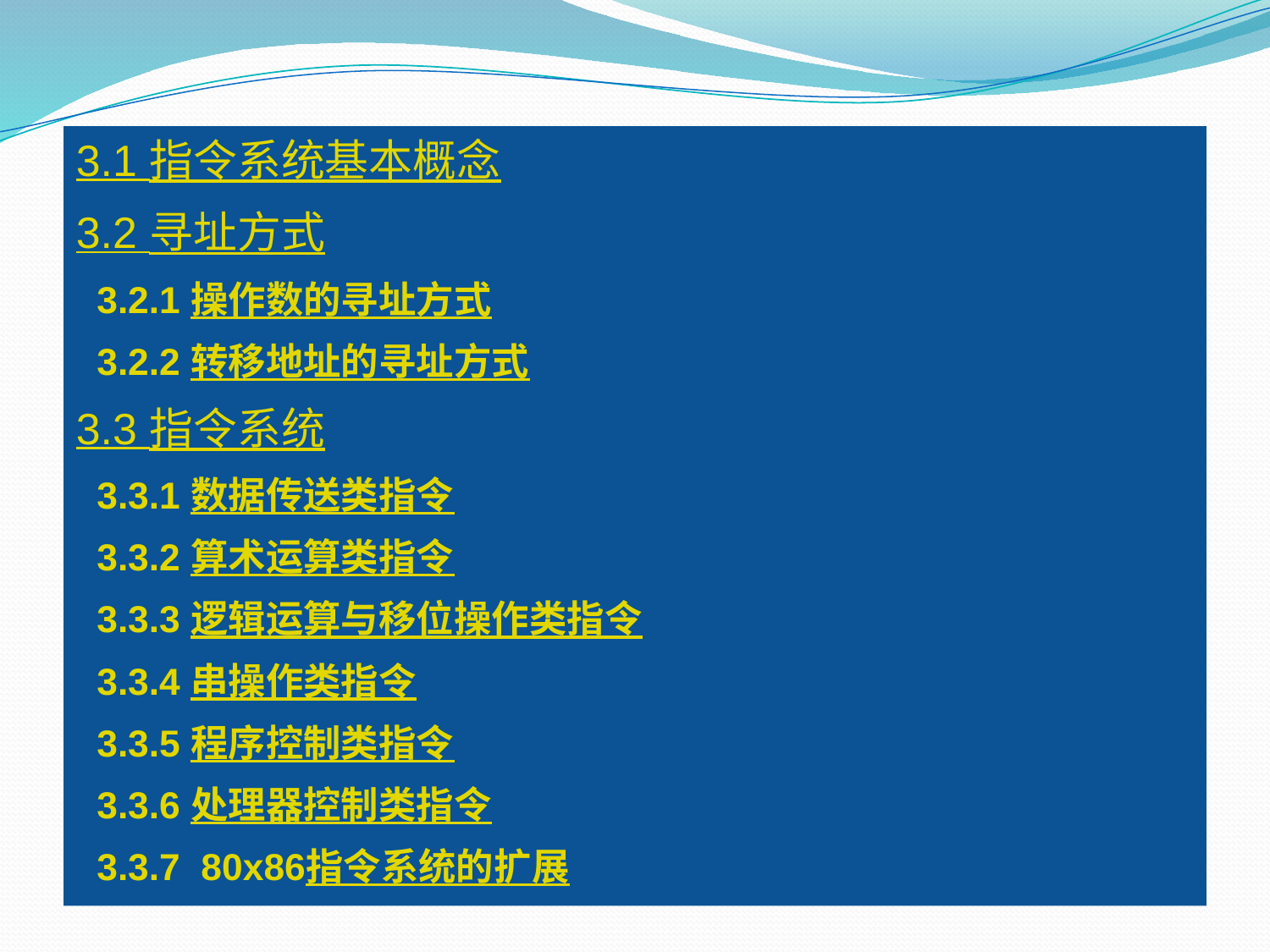

3.1 指令系统基本概念
3.2 寻址方式
  3.2.1 操作数的寻址方式
  3.2.2 转移地址的寻址方式
3.3 指令系统
  3.3.1 数据传送类指令
  3.3.2 算术运算类指令
  3.3.3 逻辑运算与移位操作类指令
  3.3.4 串操作类指令
  3.3.5 程序控制类指令
  3.3.6 处理器控制类指令
  3.3.7  80x86指令系统的扩展